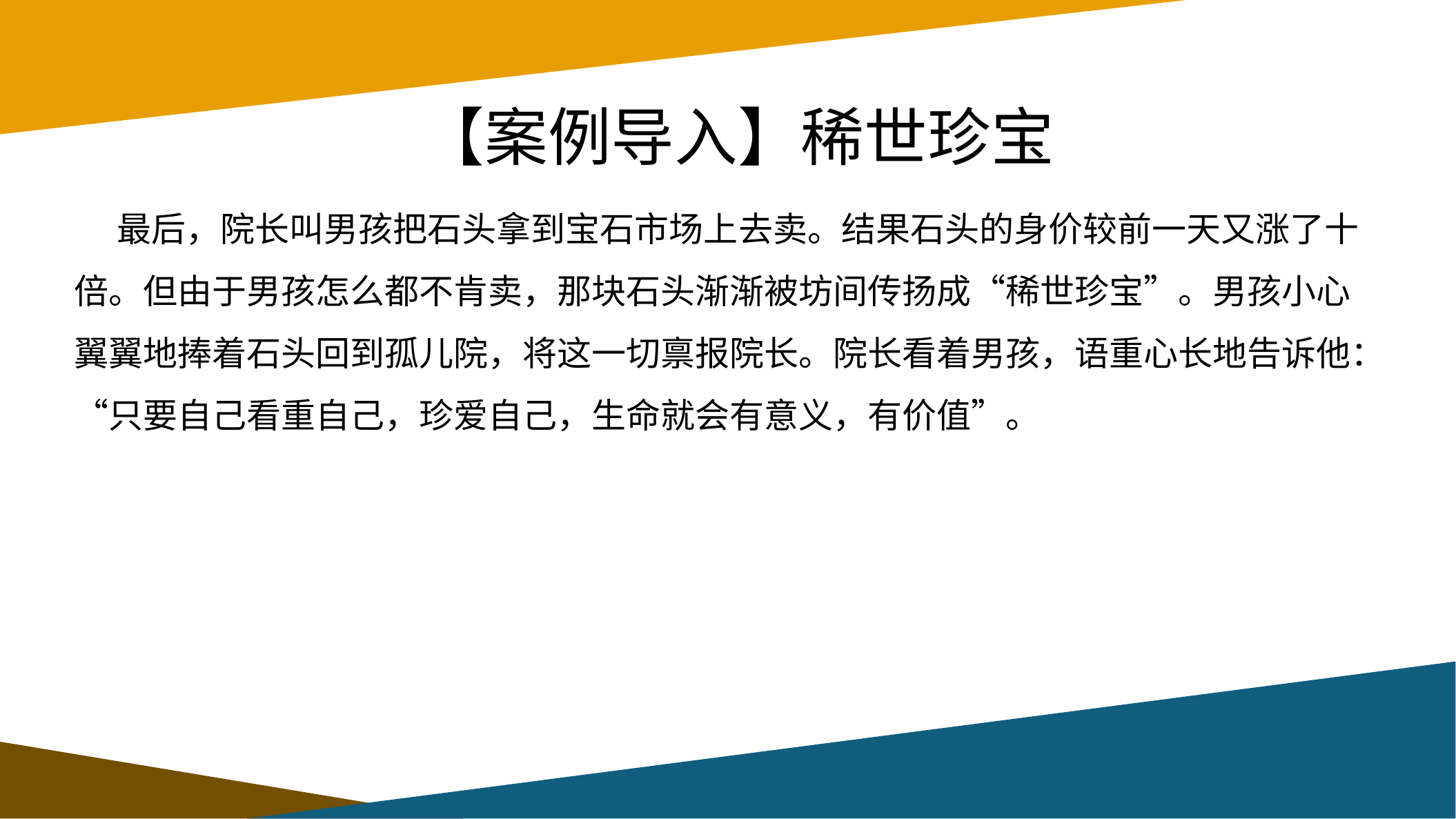

# 【案例导入】稀世珍宝
       最后，院长叫男孩把石头拿到宝石市场上去卖。结果石头的身价较前一天又涨了十倍。但由于男孩怎么都不肯卖，那块石头渐渐被坊间传扬成“稀世珍宝”。男孩小心翼翼地捧着石头回到孤儿院，将这一切禀报院长。院长看着男孩，语重心长地告诉他：“只要自己看重自己，珍爱自己，生命就会有意义，有价值”。